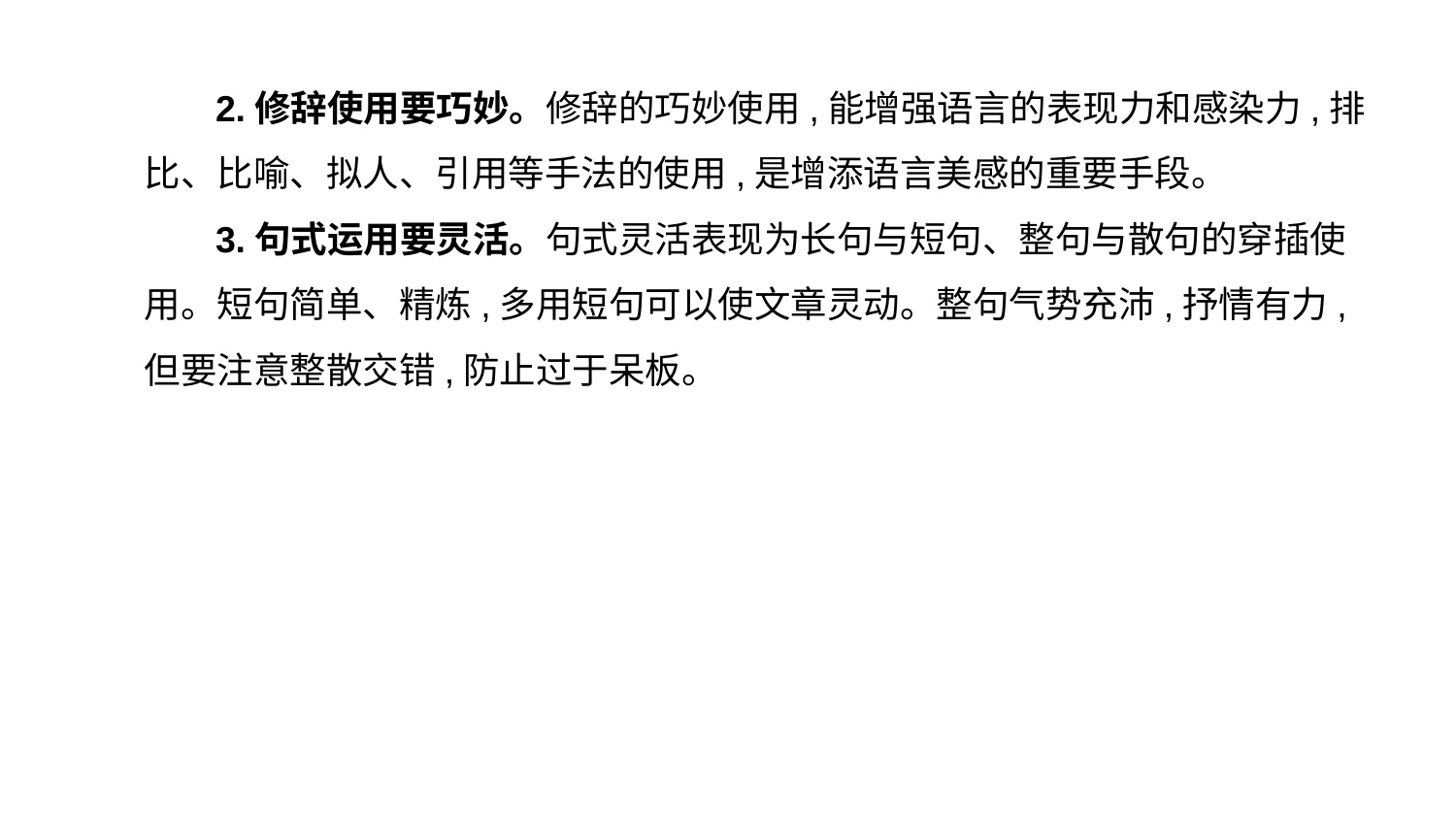

2.修辞使用要巧妙。修辞的巧妙使用,能增强语言的表现力和感染力,排比、比喻、拟人、引用等手法的使用,是增添语言美感的重要手段。
3.句式运用要灵活。句式灵活表现为长句与短句、整句与散句的穿插使用。短句简单、精炼,多用短句可以使文章灵动。整句气势充沛,抒情有力,但要注意整散交错,防止过于呆板。